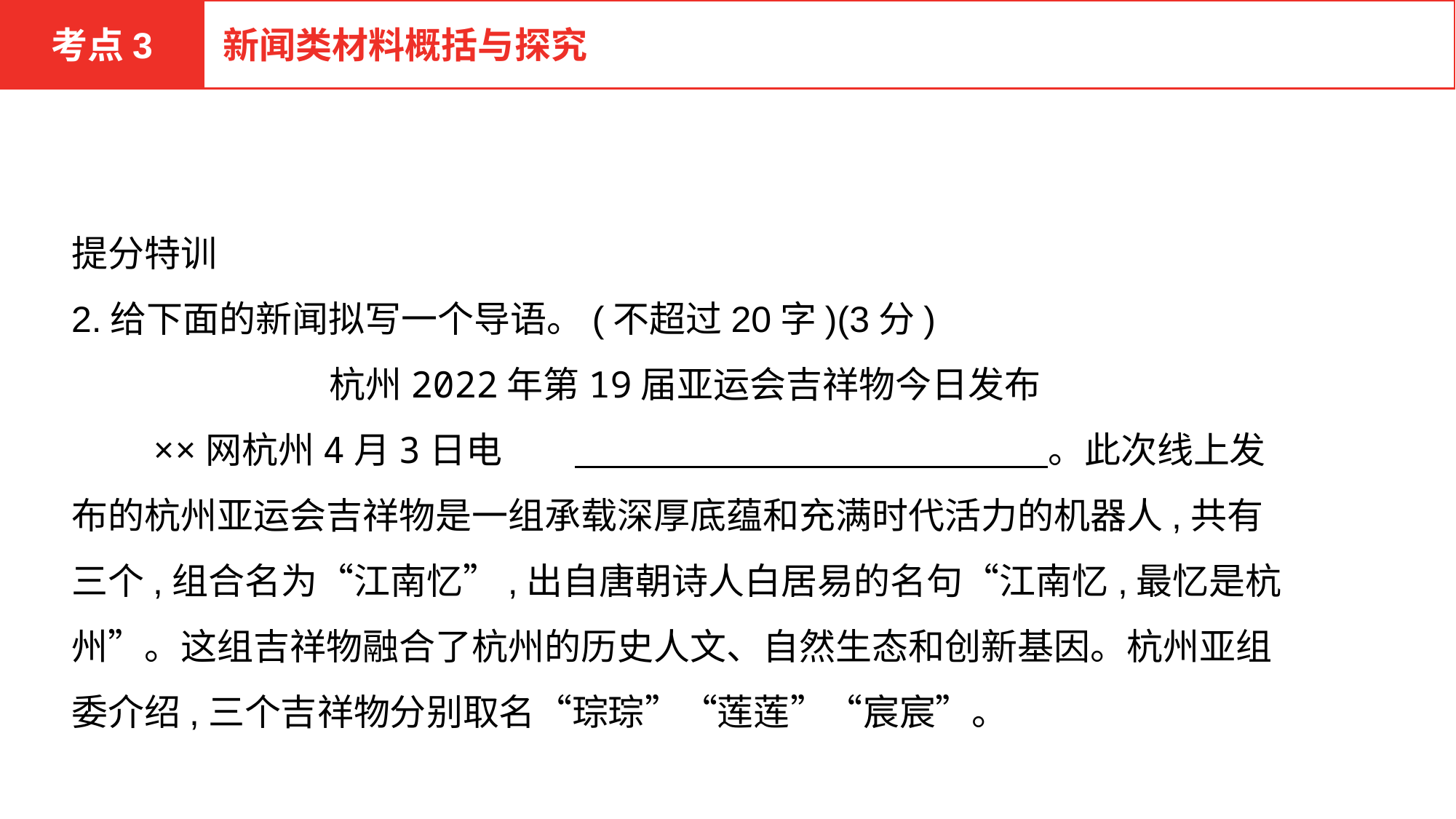

考点3
新闻类材料概括与探究
提分特训
2.给下面的新闻拟写一个导语。(不超过20字)(3分)
杭州2022年第19届亚运会吉祥物今日发布
　　××网杭州4月3日电　　　　　　　　　　　　　　　。此次线上发布的杭州亚运会吉祥物是一组承载深厚底蕴和充满时代活力的机器人,共有三个,组合名为“江南忆”,出自唐朝诗人白居易的名句“江南忆,最忆是杭州”。这组吉祥物融合了杭州的历史人文、自然生态和创新基因。杭州亚组委介绍,三个吉祥物分别取名“琮琮”“莲莲”“宸宸”。